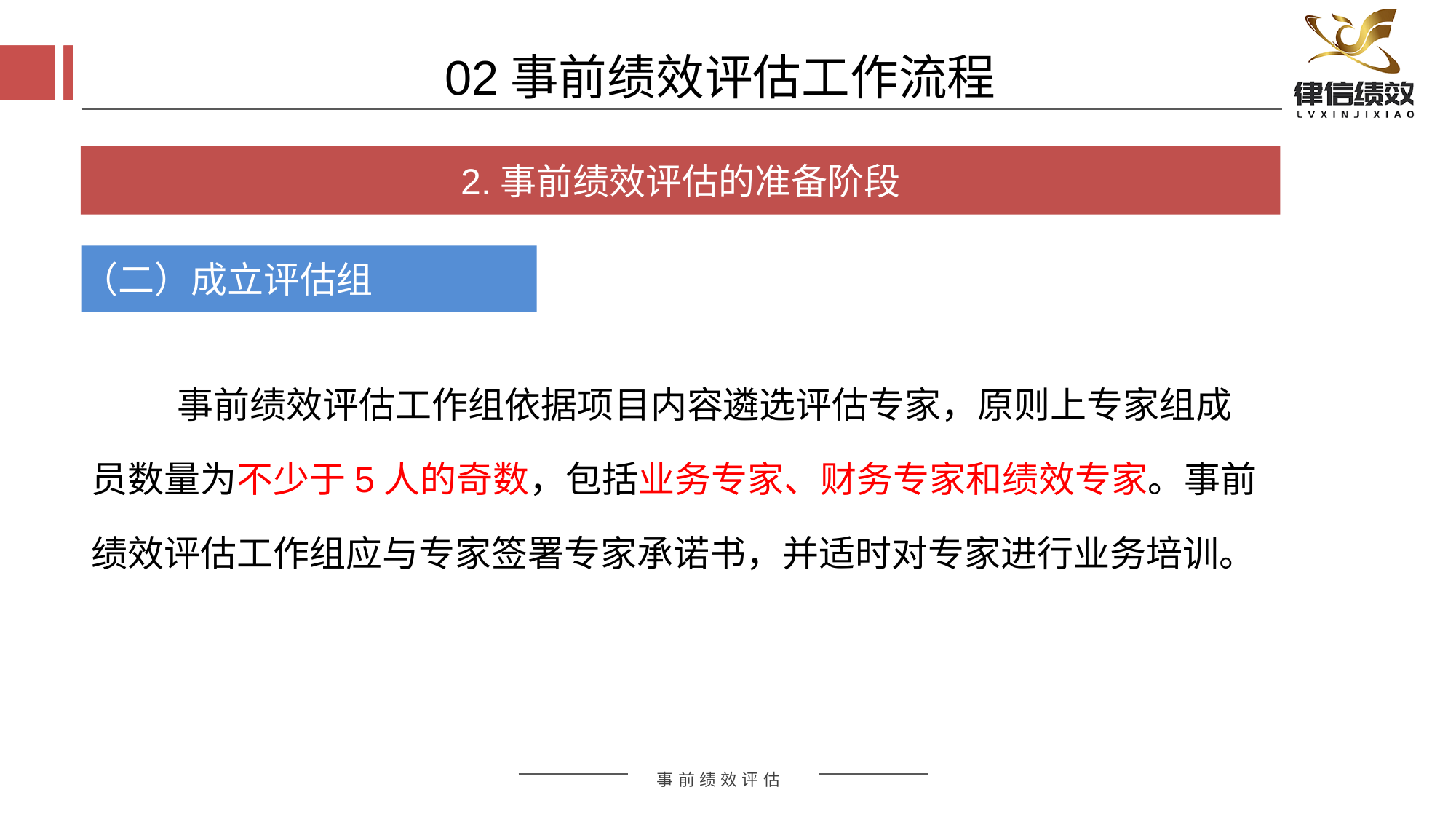

02事前绩效评估工作流程
2.事前绩效评估的准备阶段
（二）成立评估组
事前绩效评估工作组依据项目内容遴选评估专家，原则上专家组成员数量为不少于5人的奇数，包括业务专家、财务专家和绩效专家。事前绩效评估工作组应与专家签署专家承诺书，并适时对专家进行业务培训。
评估方式
评估方式